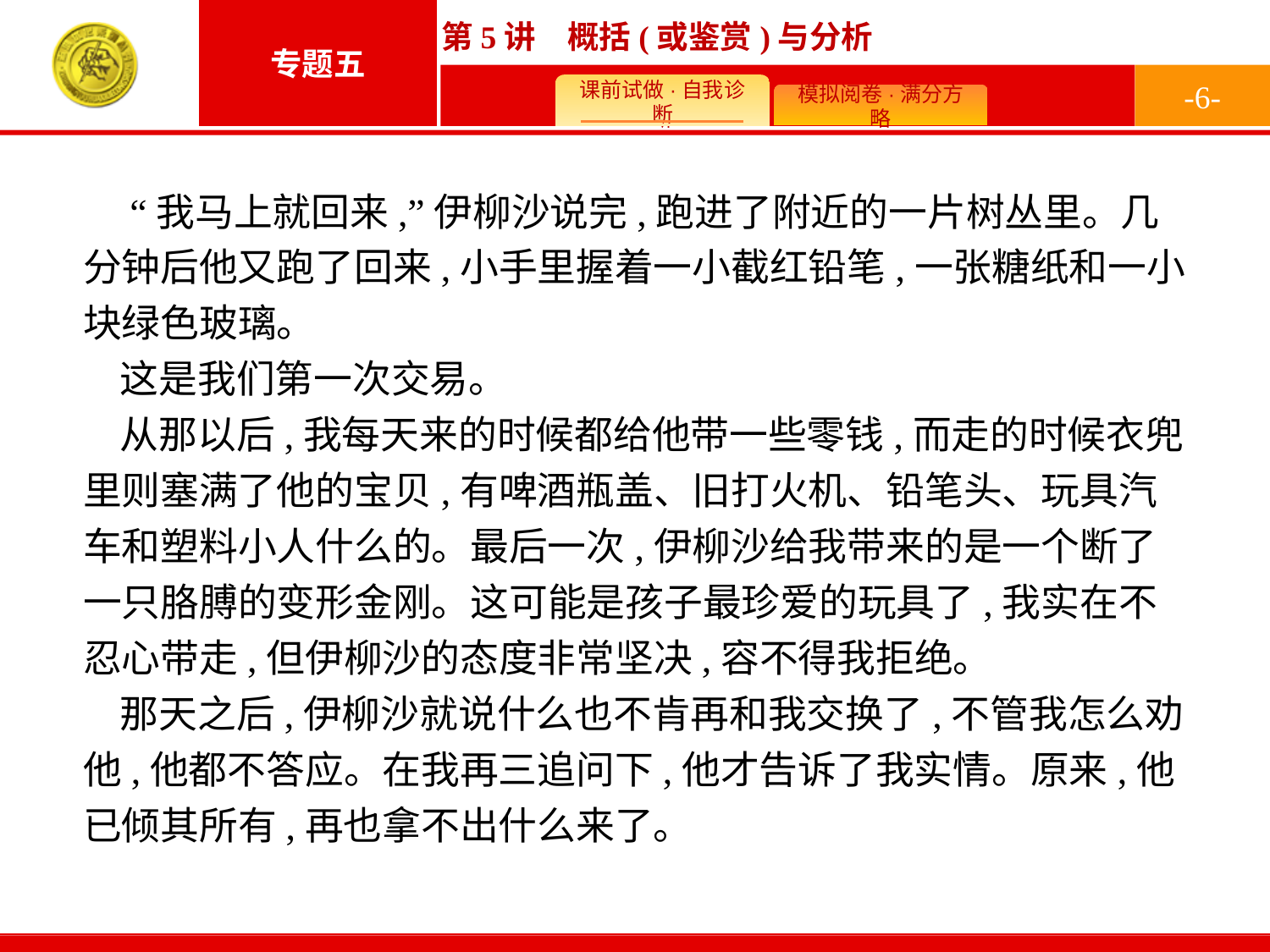

-6-
 “我马上就回来,”伊柳沙说完,跑进了附近的一片树丛里。几分钟后他又跑了回来,小手里握着一小截红铅笔,一张糖纸和一小块绿色玻璃。
这是我们第一次交易。
从那以后,我每天来的时候都给他带一些零钱,而走的时候衣兜里则塞满了他的宝贝,有啤酒瓶盖、旧打火机、铅笔头、玩具汽车和塑料小人什么的。最后一次,伊柳沙给我带来的是一个断了一只胳膊的变形金刚。这可能是孩子最珍爱的玩具了,我实在不忍心带走,但伊柳沙的态度非常坚决,容不得我拒绝。
那天之后,伊柳沙就说什么也不肯再和我交换了,不管我怎么劝他,他都不答应。在我再三追问下,他才告诉了我实情。原来,他已倾其所有,再也拿不出什么来了。